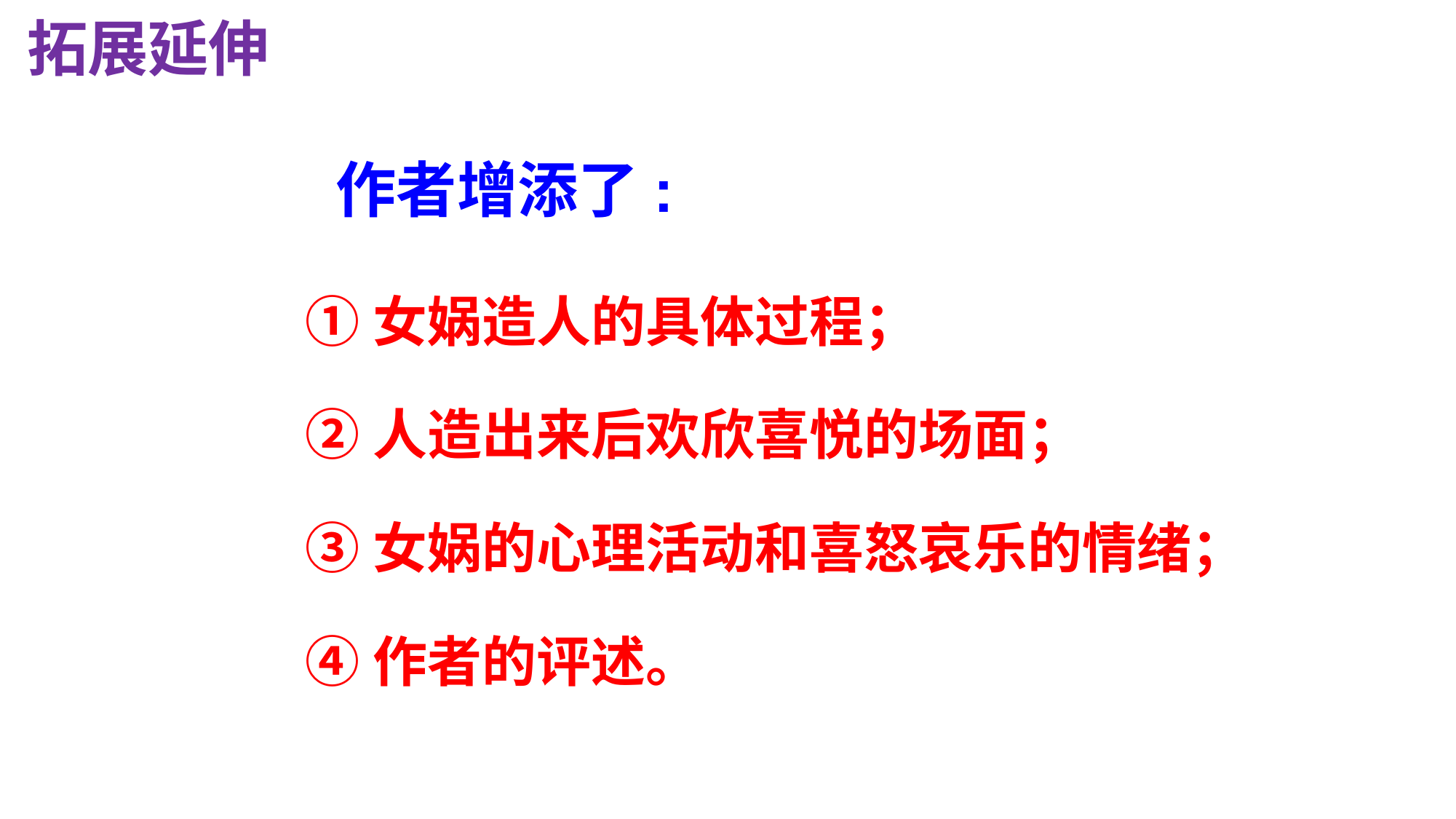

拓展延伸
# 作者增添了:
①女娲造人的具体过程；
②人造出来后欢欣喜悦的场面；
③女娲的心理活动和喜怒哀乐的情绪；
④作者的评述。